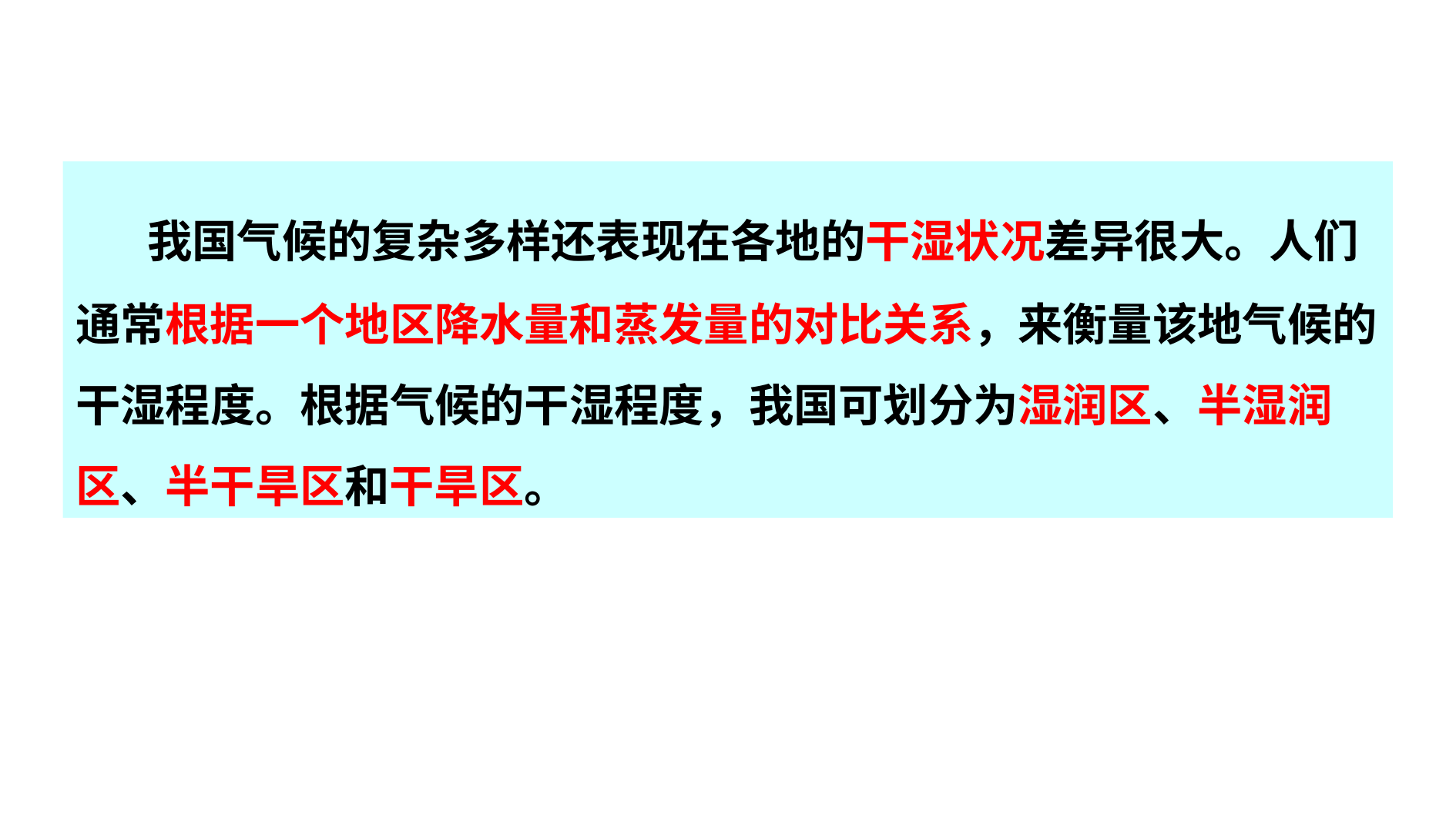

我国气候的复杂多样还表现在各地的干湿状况差异很大。人们通常根据一个地区降水量和蒸发量的对比关系，来衡量该地气候的干湿程度。根据气候的干湿程度，我国可划分为湿润区、半湿润区、半干旱区和干旱区。